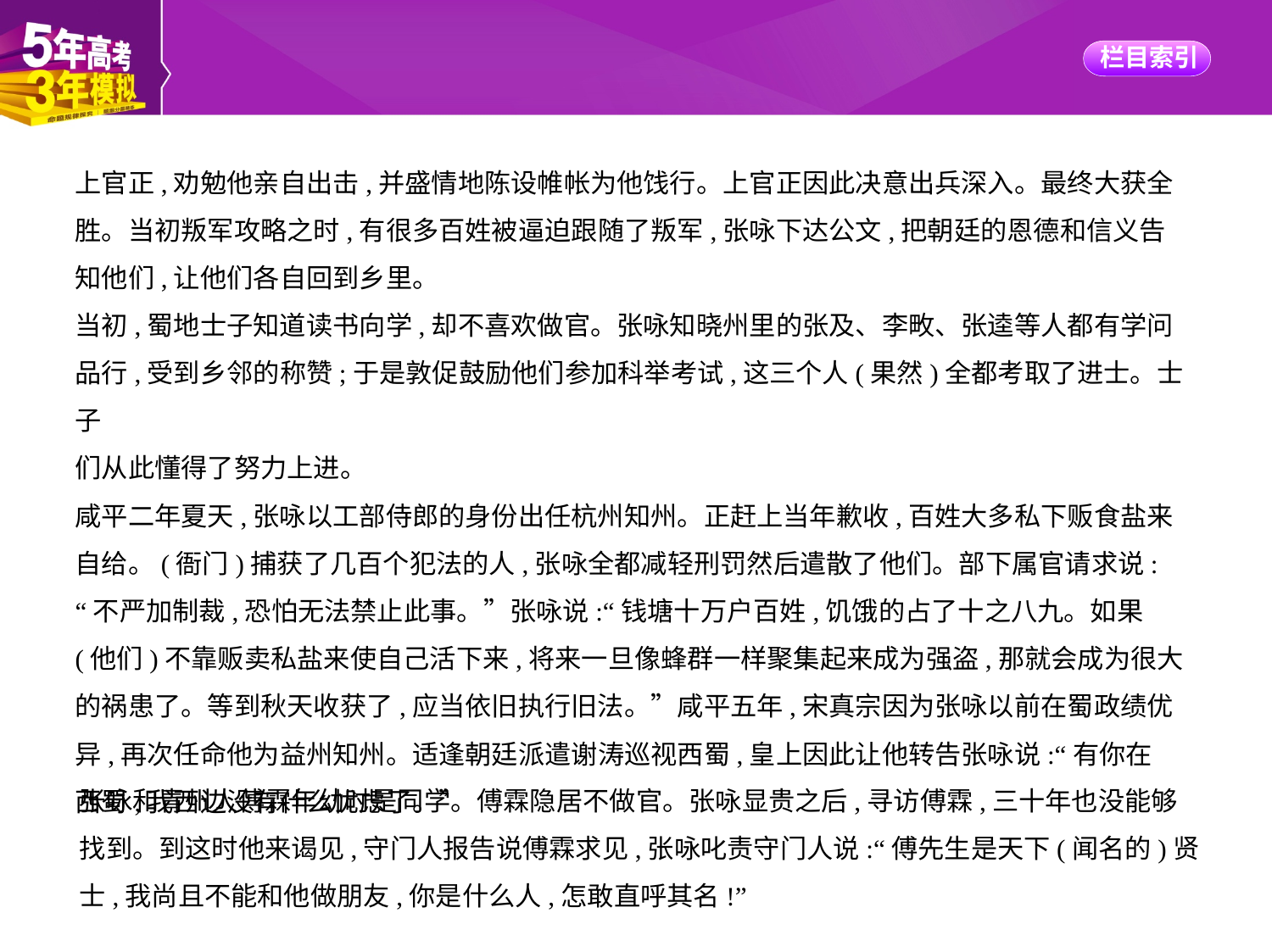

上官正,劝勉他亲自出击,并盛情地陈设帷帐为他饯行。上官正因此决意出兵深入。最终大获全
胜。当初叛军攻略之时,有很多百姓被逼迫跟随了叛军,张咏下达公文,把朝廷的恩德和信义告
知他们,让他们各自回到乡里。
当初,蜀地士子知道读书向学,却不喜欢做官。张咏知晓州里的张及、李畋、张逵等人都有学问
品行,受到乡邻的称赞;于是敦促鼓励他们参加科举考试,这三个人(果然)全都考取了进士。士子
们从此懂得了努力上进。
咸平二年夏天,张咏以工部侍郎的身份出任杭州知州。正赶上当年歉收,百姓大多私下贩食盐来
自给。(衙门)捕获了几百个犯法的人,张咏全都减轻刑罚然后遣散了他们。部下属官请求说:
“不严加制裁,恐怕无法禁止此事。”张咏说:“钱塘十万户百姓,饥饿的占了十之八九。如果
(他们)不靠贩卖私盐来使自己活下来,将来一旦像蜂群一样聚集起来成为强盗,那就会成为很大
的祸患了。等到秋天收获了,应当依旧执行旧法。”咸平五年,宋真宗因为张咏以前在蜀政绩优
异,再次任命他为益州知州。适逢朝廷派遣谢涛巡视西蜀,皇上因此让他转告张咏说:“有你在
西蜀,我西边没有什么忧虑了。”
张咏和青州人傅霖年幼时是同学。傅霖隐居不做官。张咏显贵之后,寻访傅霖,三十年也没能够
找到。到这时他来谒见,守门人报告说傅霖求见,张咏叱责守门人说:“傅先生是天下(闻名的)贤
士,我尚且不能和他做朋友,你是什么人,怎敢直呼其名!”